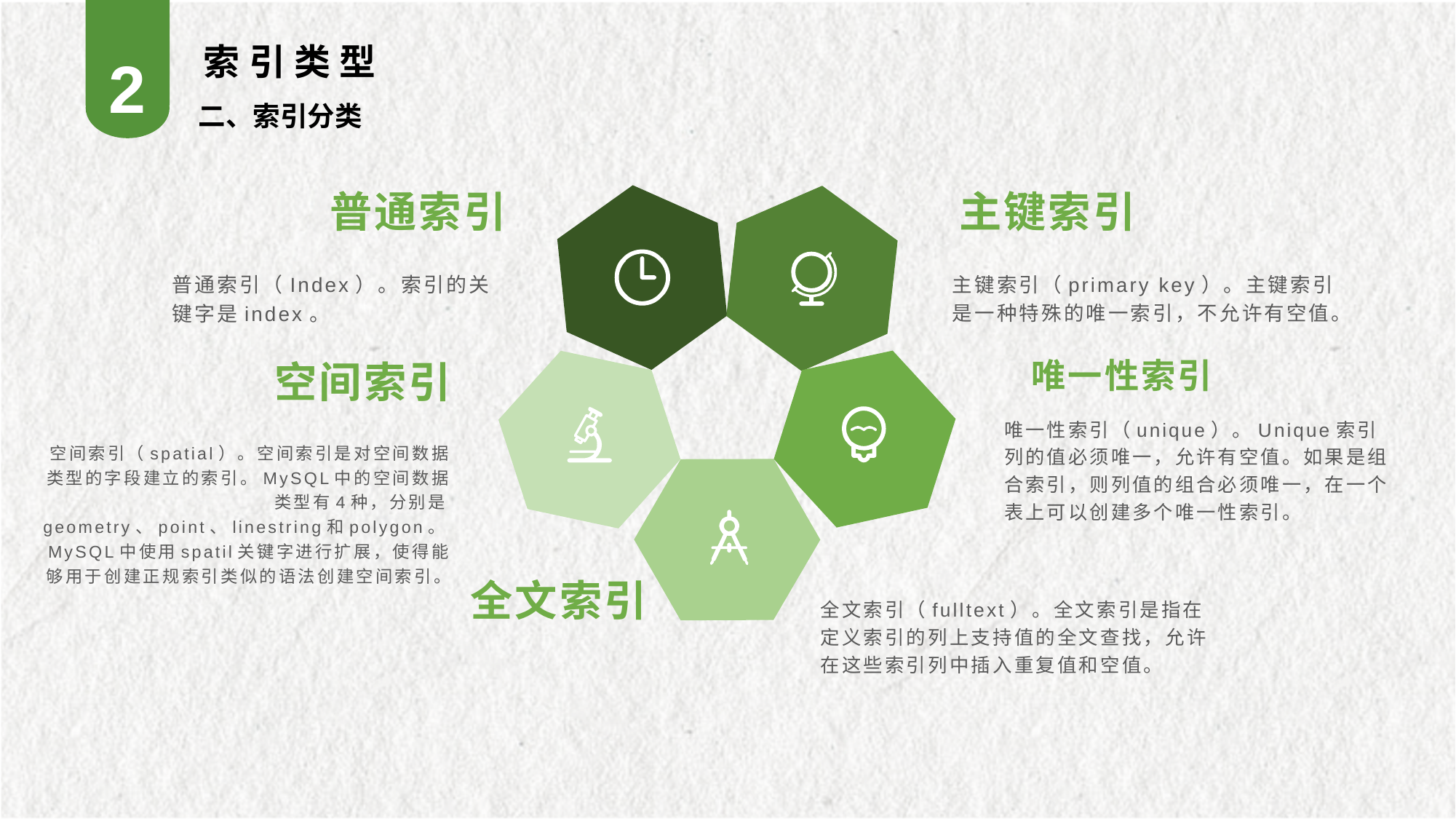

索引类型
2

二、索引分类
普通索引
主键索引

主键索引（primary key）。主键索引是一种特殊的唯一索引，不允许有空值。
普通索引（Index）。索引的关键字是index。
空间索引
唯一性索引

唯一性索引（unique）。Unique索引列的值必须唯一，允许有空值。如果是组合索引，则列值的组合必须唯一，在一个表上可以创建多个唯一性索引。

空间索引（spatial）。空间索引是对空间数据类型的字段建立的索引。MySQL中的空间数据类型有4种，分别是geometry、point、linestring和polygon。MySQL中使用spatil关键字进行扩展，使得能够用于创建正规索引类似的语法创建空间索引。

全文索引
全文索引（fulltext）。全文索引是指在定义索引的列上支持值的全文查找，允许在这些索引列中插入重复值和空值。